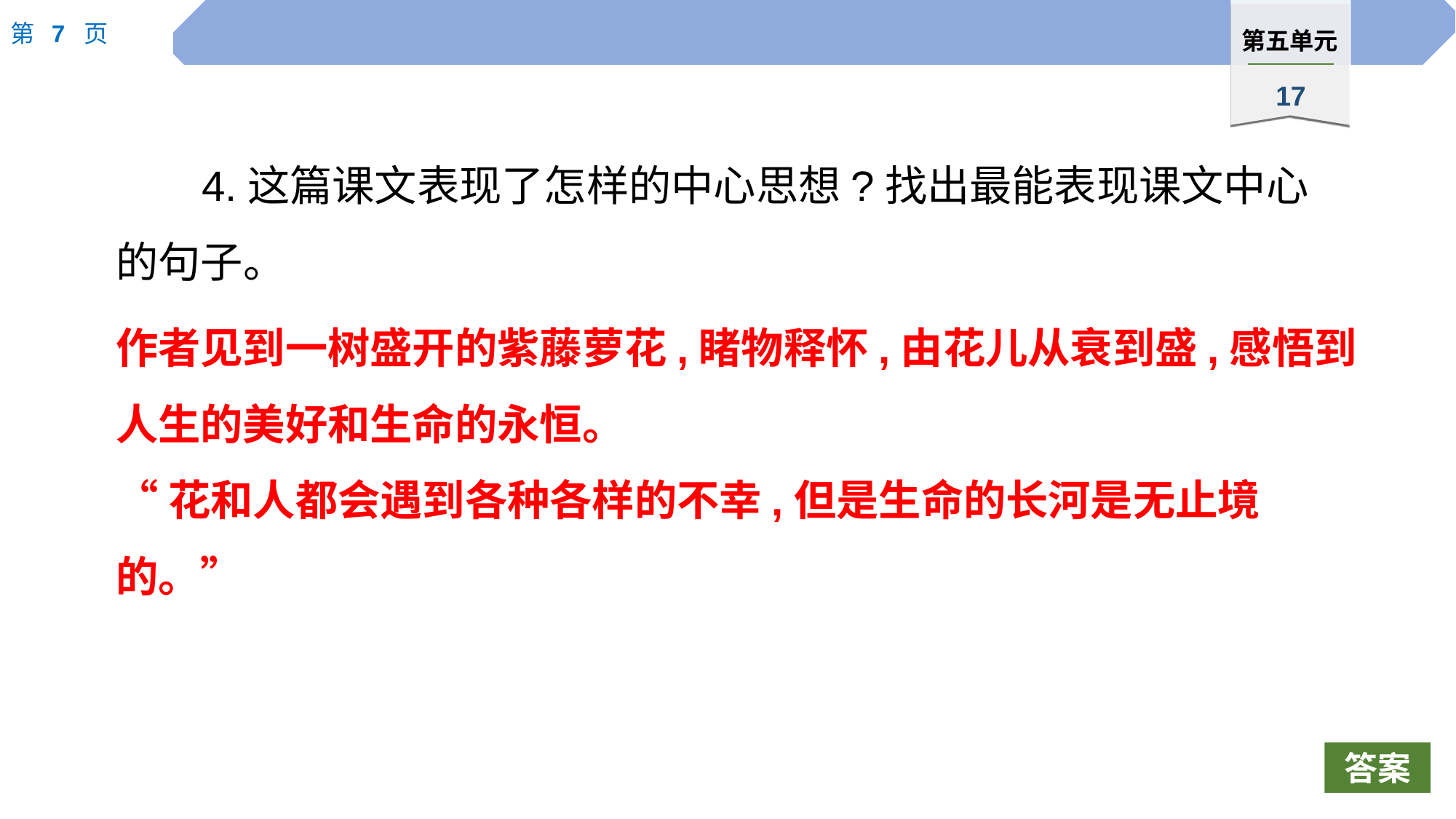

4.这篇课文表现了怎样的中心思想?找出最能表现课文中心的句子。
作者见到一树盛开的紫藤萝花,睹物释怀,由花儿从衰到盛,感悟到人生的美好和生命的永恒。
“花和人都会遇到各种各样的不幸,但是生命的长河是无止境的。”
答案